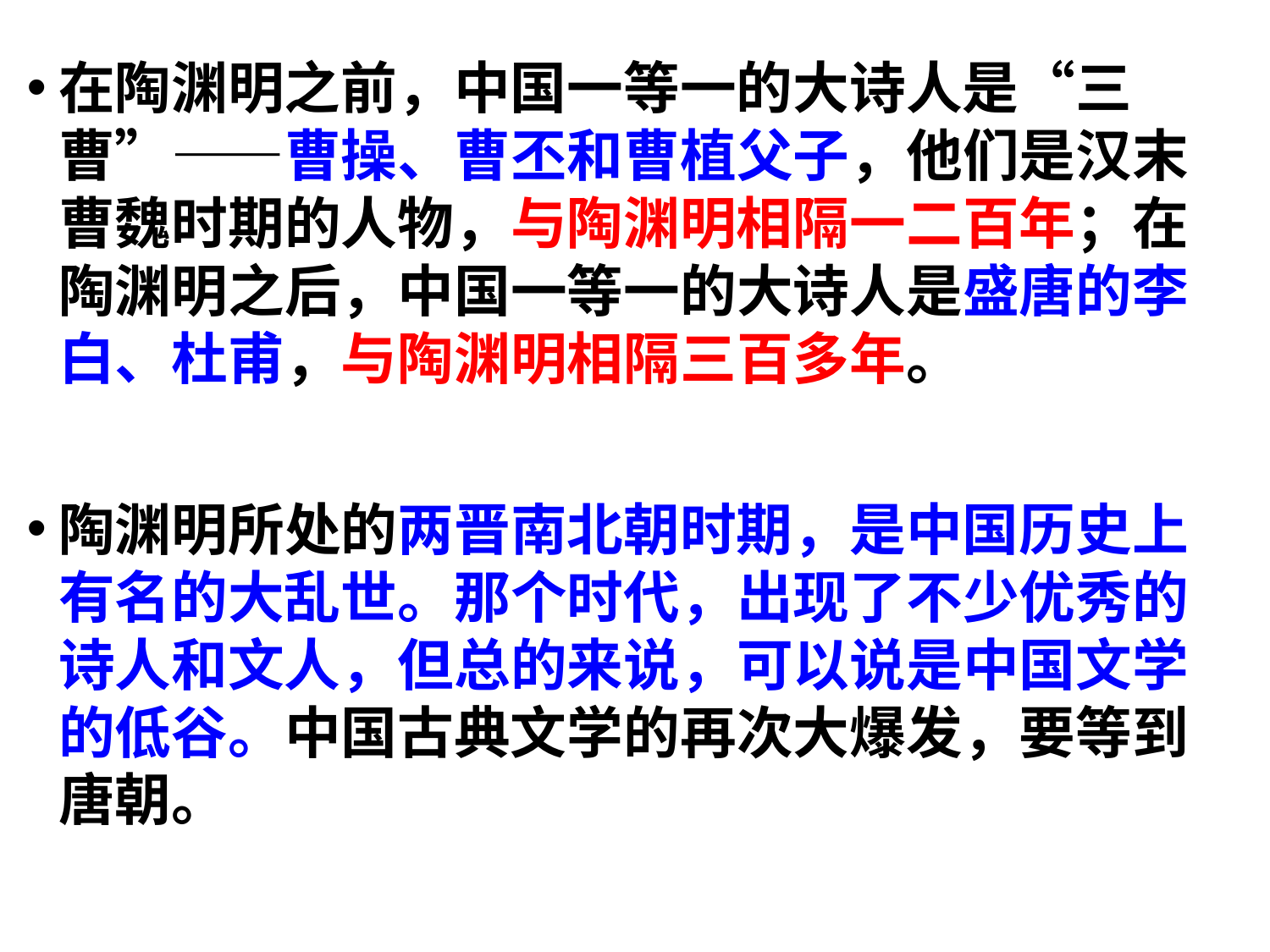

在陶渊明之前，中国一等一的大诗人是“三曹”——曹操、曹丕和曹植父子，他们是汉末曹魏时期的人物，与陶渊明相隔一二百年；在陶渊明之后，中国一等一的大诗人是盛唐的李白、杜甫，与陶渊明相隔三百多年。

陶渊明所处的两晋南北朝时期，是中国历史上有名的大乱世。那个时代，出现了不少优秀的诗人和文人，但总的来说，可以说是中国文学的低谷。中国古典文学的再次大爆发，要等到唐朝。